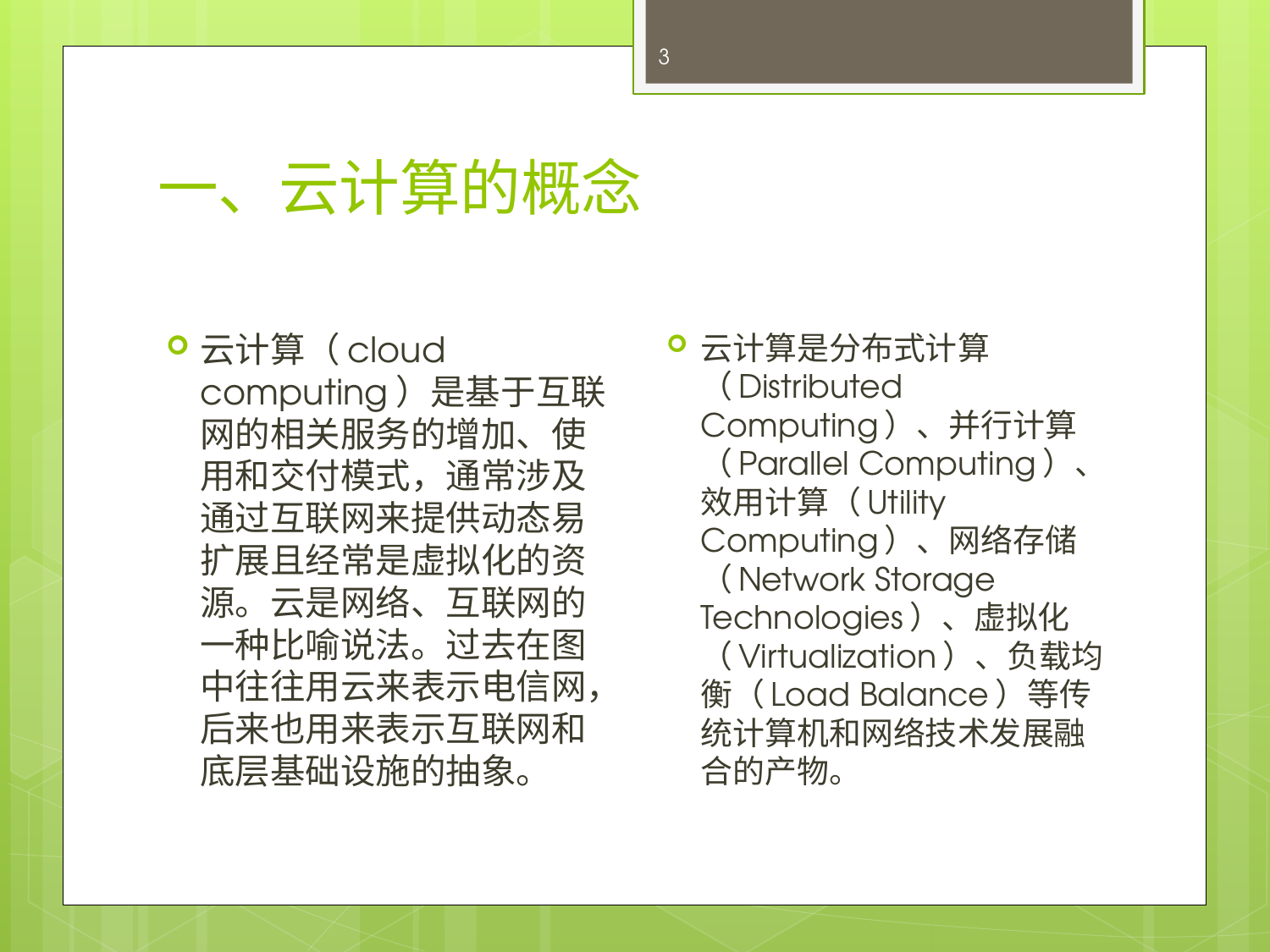

3
# 一、云计算的概念
云计算是分布式计算（Distributed Computing）、并行计算（Parallel Computing）、效用计算（Utility Computing）、网络存储（Network Storage Technologies）、虚拟化（Virtualization）、负载均衡（Load Balance）等传统计算机和网络技术发展融合的产物。

云计算（cloud computing）是基于互联网的相关服务的增加、使用和交付模式，通常涉及通过互联网来提供动态易扩展且经常是虚拟化的资源。云是网络、互联网的一种比喻说法。过去在图中往往用云来表示电信网，后来也用来表示互联网和底层基础设施的抽象。